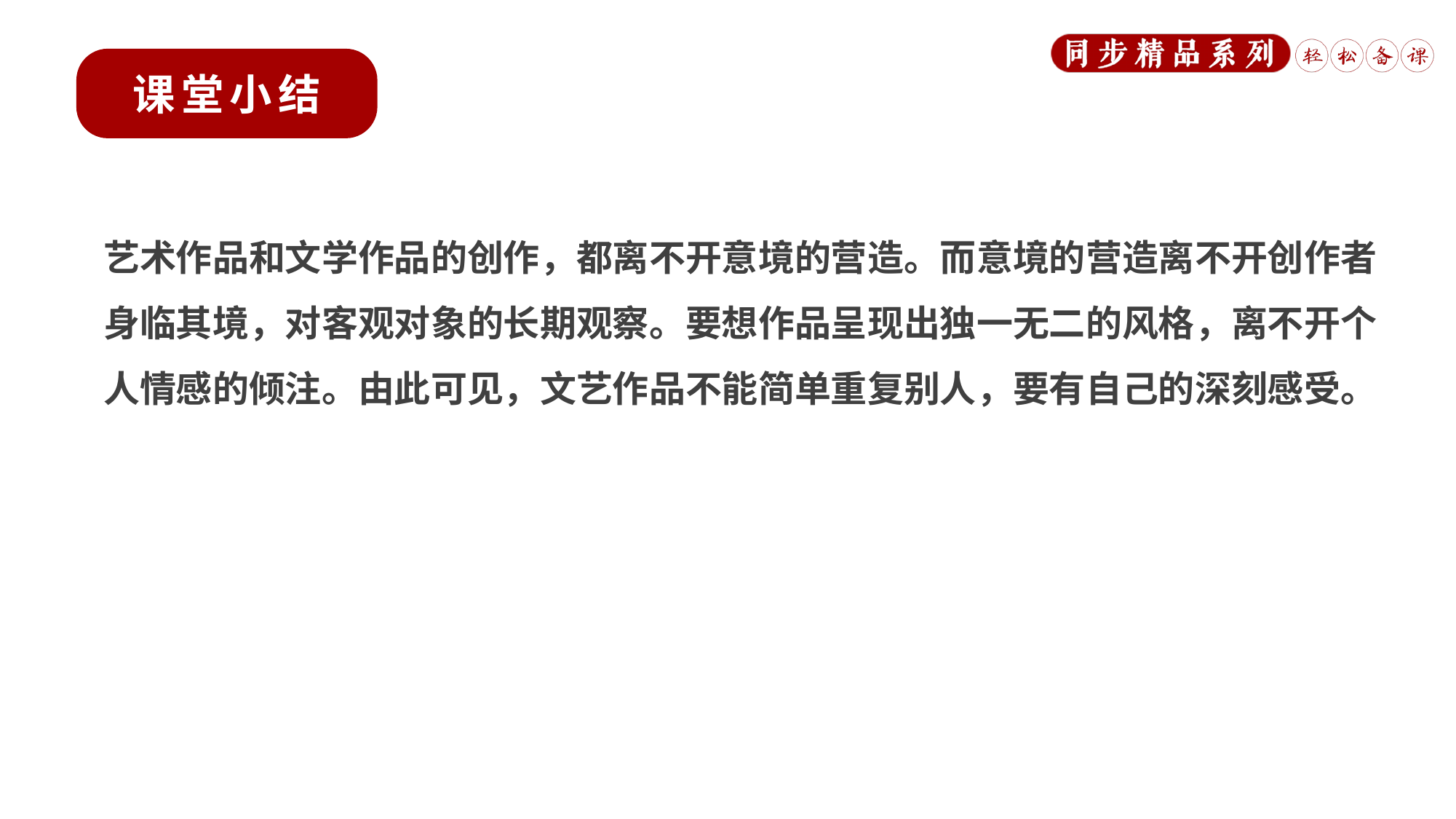

艺术作品和文学作品的创作，都离不开意境的营造。而意境的营造离不开创作者身临其境，对客观对象的长期观察。要想作品呈现出独一无二的风格，离不开个人情感的倾注。由此可见，文艺作品不能简单重复别人，要有自己的深刻感受。